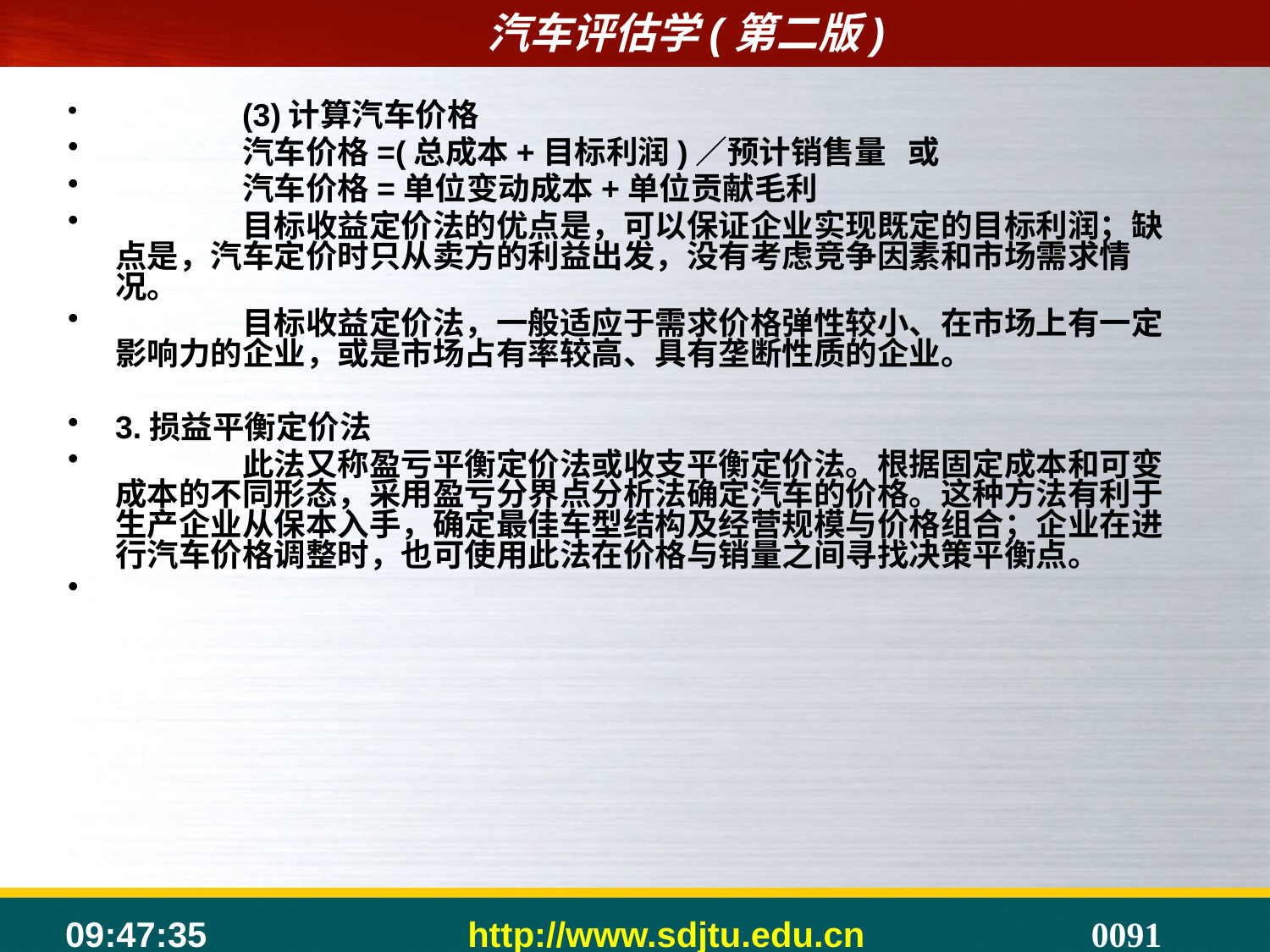

#
	(3)计算汽车价格
	汽车价格=(总成本+目标利润)／预计销售量   或
	汽车价格=单位变动成本+单位贡献毛利
	目标收益定价法的优点是，可以保证企业实现既定的目标利润；缺点是，汽车定价时只从卖方的利益出发，没有考虑竞争因素和市场需求情况。
	目标收益定价法，一般适应于需求价格弹性较小、在市场上有一定影响力的企业，或是市场占有率较高、具有垄断性质的企业。

3.损益平衡定价法
	此法又称盈亏平衡定价法或收支平衡定价法。根据固定成本和可变成本的不同形态，采用盈亏分界点分析法确定汽车的价格。这种方法有利于生产企业从保本入手，确定最佳车型结构及经营规模与价格组合；企业在进行汽车价格调整时，也可使用此法在价格与销量之间寻找决策平衡点。